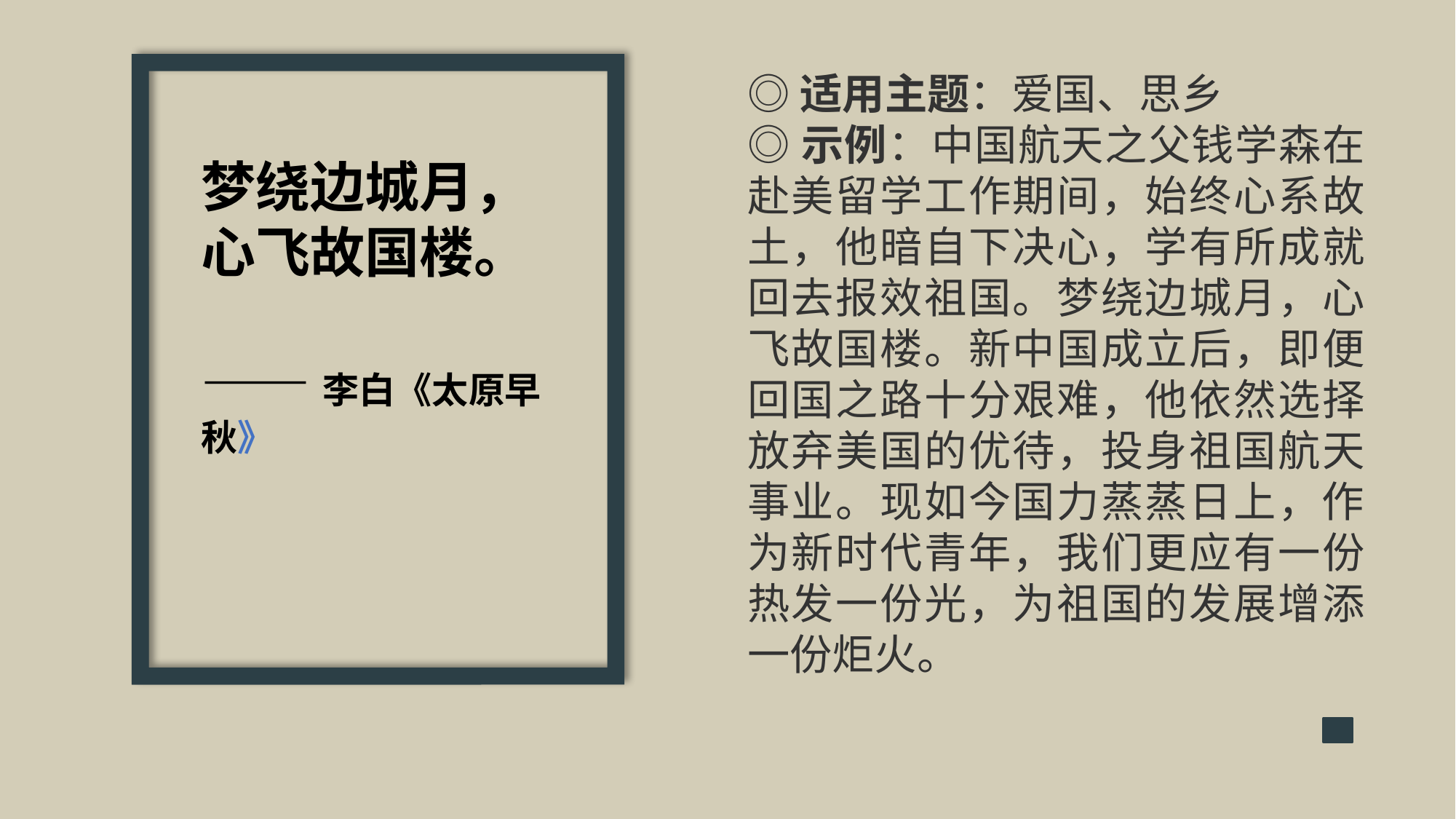

◎适用主题：爱国、思乡
◎示例：中国航天之父钱学森在赴美留学工作期间，始终心系故土，他暗自下决心，学有所成就回去报效祖国。梦绕边城月，心飞故国楼。新中国成立后，即便回国之路十分艰难，他依然选择放弃美国的优待，投身祖国航天事业。现如今国力蒸蒸日上，作为新时代青年，我们更应有一份热发一份光，为祖国的发展增添一份炬火。
梦绕边城月，
心飞故国楼。

——李白《太原早秋》